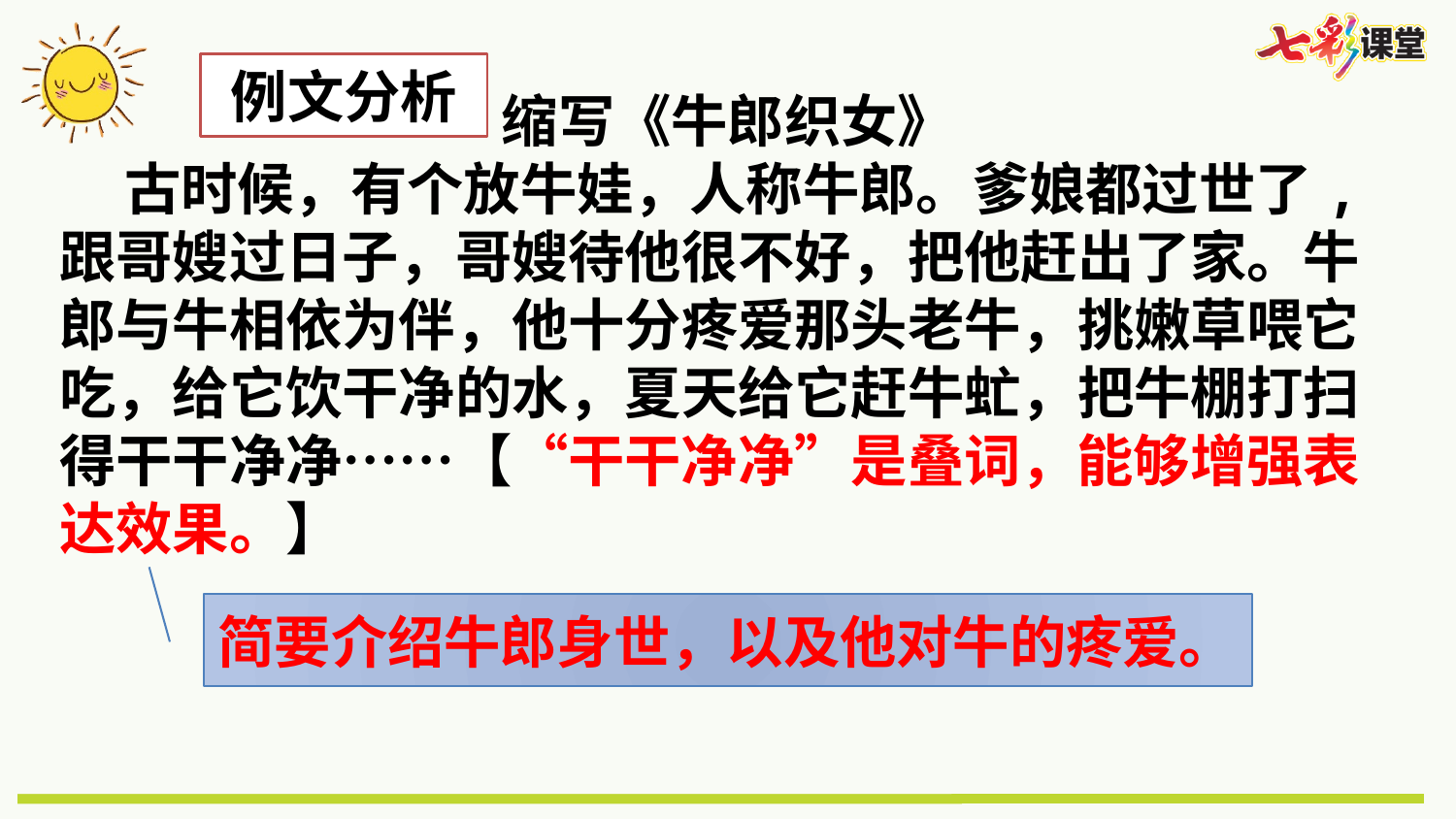

例文分析
缩写《牛郎织女》
    古时候，有个放牛娃，人称牛郎。爹娘都过世了,跟哥嫂过日子，哥嫂待他很不好，把他赶出了家。牛郎与牛相依为伴，他十分疼爱那头老牛，挑嫩草喂它吃，给它饮干净的水，夏天给它赶牛虻，把牛棚打扫得干干净净……【“干干净净”是叠词，能够增强表达效果。】
简要介绍牛郎身世，以及他对牛的疼爱。